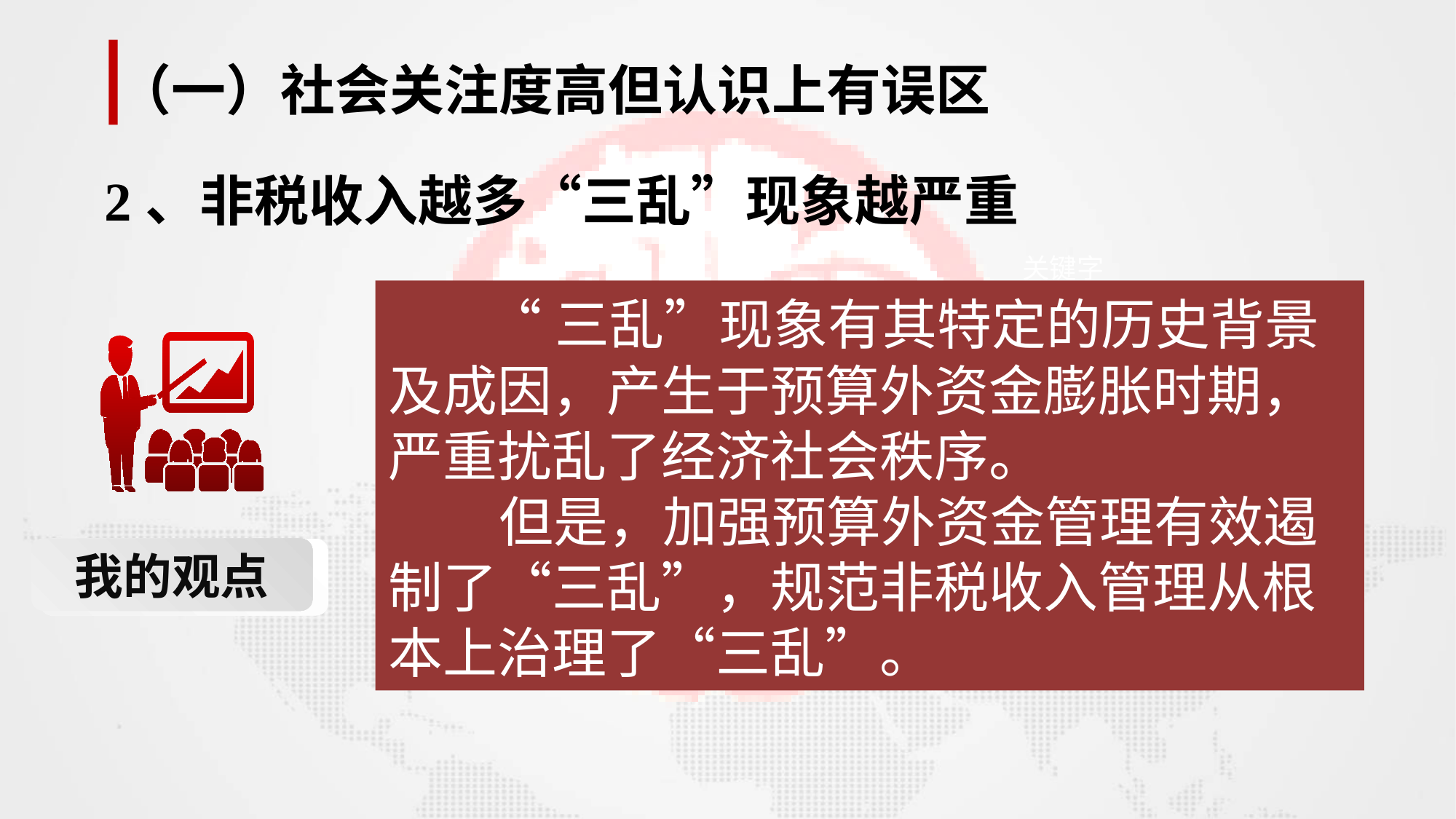

（一）社会关注度高但认识上有误区
2、非税收入越多“三乱”现象越严重
关键字
        “三乱”现象有其特定的历史背景及成因，产生于预算外资金膨胀时期，严重扰乱了经济社会秩序。
        但是，加强预算外资金管理有效遏制了“三乱”，规范非税收入管理从根本上治理了“三乱”。

我的观点